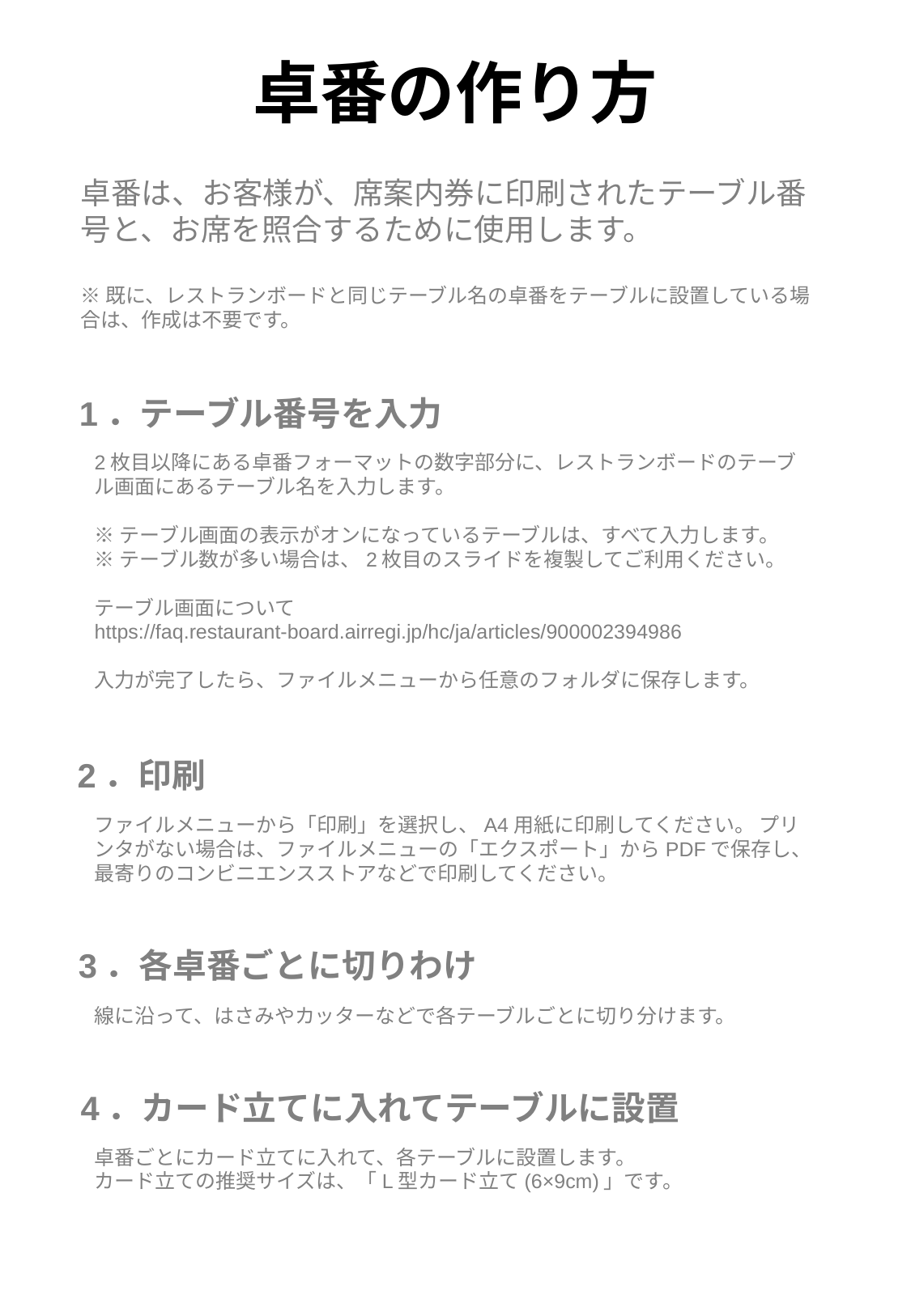

卓番の作り方
卓番は、お客様が、席案内券に印刷されたテーブル番号と、お席を照合するために使用します。
※既に、レストランボードと同じテーブル名の卓番をテーブルに設置している場合は、作成は不要です。
1．テーブル番号を入力
2枚目以降にある卓番フォーマットの数字部分に、レストランボードのテーブル画面にあるテーブル名を入力します。

※テーブル画面の表示がオンになっているテーブルは、すべて入力します。
※テーブル数が多い場合は、2枚目のスライドを複製してご利用ください。

テーブル画面について
https://faq.restaurant-board.airregi.jp/hc/ja/articles/900002394986

入力が完了したら、ファイルメニューから任意のフォルダに保存します。
2．印刷
ファイルメニューから「印刷」を選択し、A4用紙に印刷してください。 プリンタがない場合は、ファイルメニューの「エクスポート」からPDFで保存し、最寄りのコンビニエンスストアなどで印刷してください。
3．各卓番ごとに切りわけ
線に沿って、はさみやカッターなどで各テーブルごとに切り分けます。
4．カード立てに入れてテーブルに設置
卓番ごとにカード立てに入れて、各テーブルに設置します。
カード立ての推奨サイズは、「L型カード立て(6×9cm)」です。